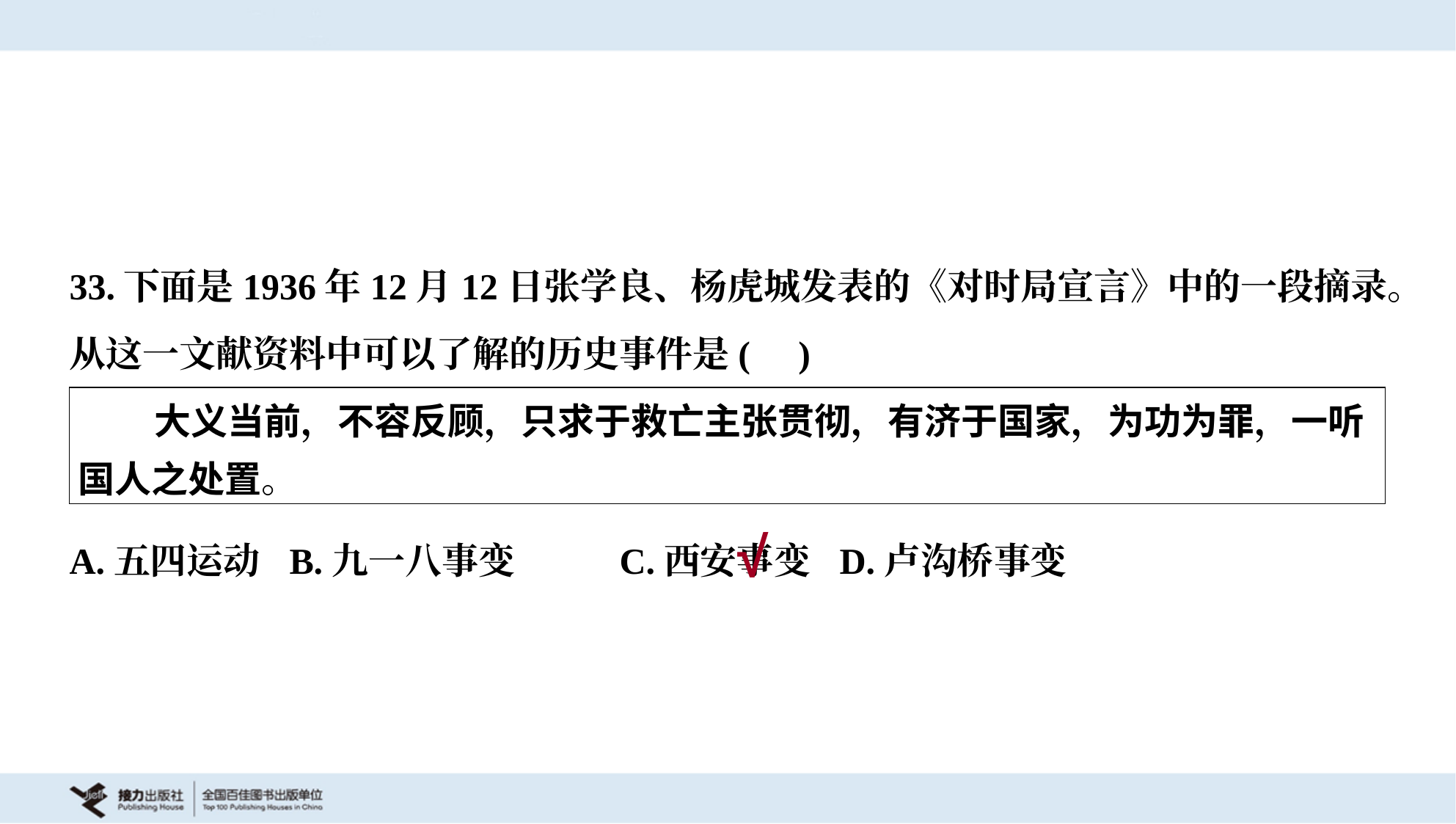

33.下面是1936年12月12日张学良、杨虎城发表的《对时局宣言》中的一段摘录。
从这一文献资料中可以了解的历史事件是(     )
| 大义当前，不容反顾，只求于救亡主张贯彻，有济于国家，为功为罪，一听国人之处置。 |
| --- |
A.五四运动	B.九一八事变	C.西安事变	D.卢沟桥事变
√